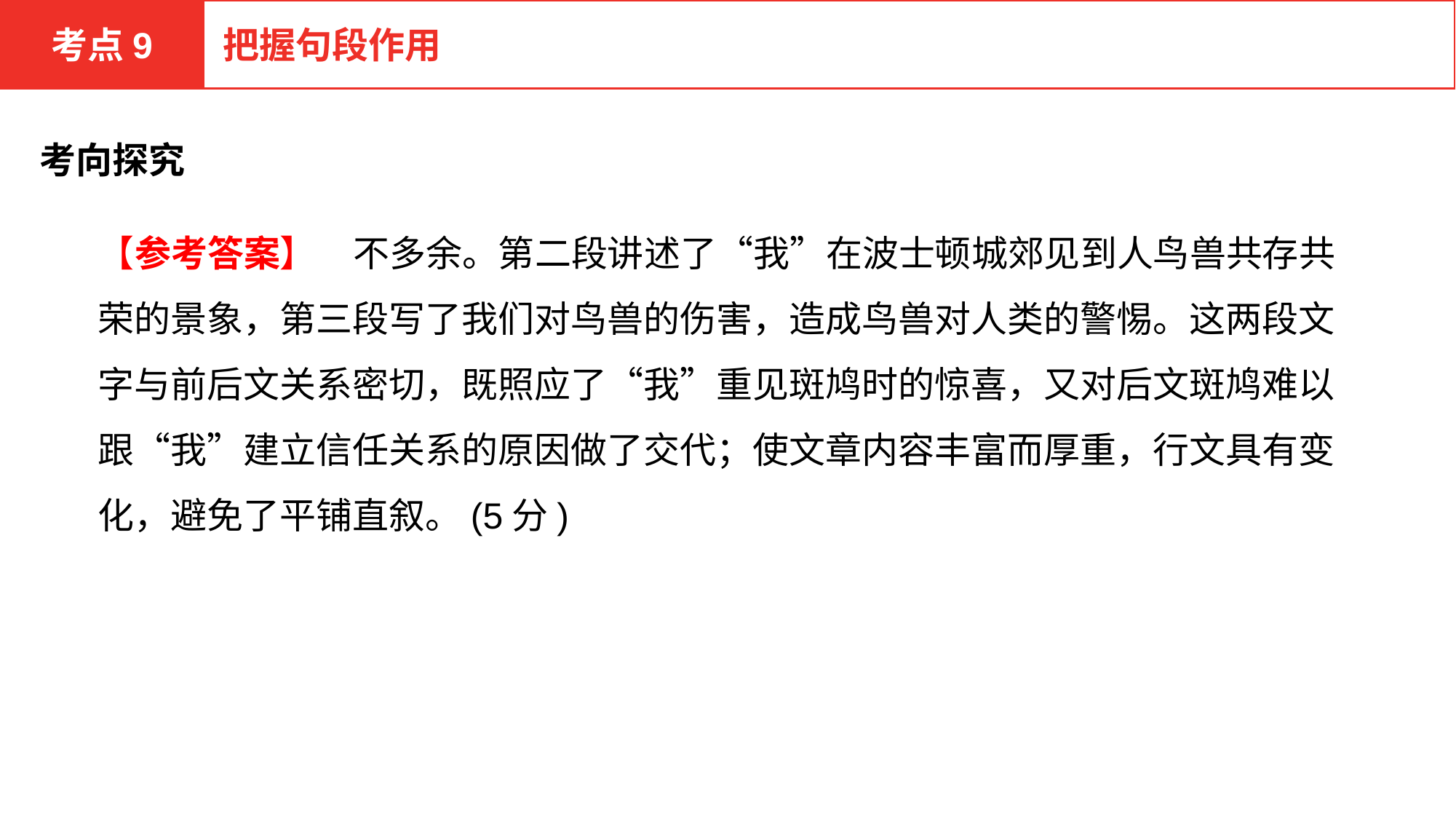

考点9
把握句段作用
考向探究

【参考答案】　不多余。第二段讲述了“我”在波士顿城郊见到人鸟兽共存共荣的景象，第三段写了我们对鸟兽的伤害，造成鸟兽对人类的警惕。这两段文字与前后文关系密切，既照应了“我”重见斑鸠时的惊喜，又对后文斑鸠难以跟“我”建立信任关系的原因做了交代；使文章内容丰富而厚重，行文具有变化，避免了平铺直叙。(5分)